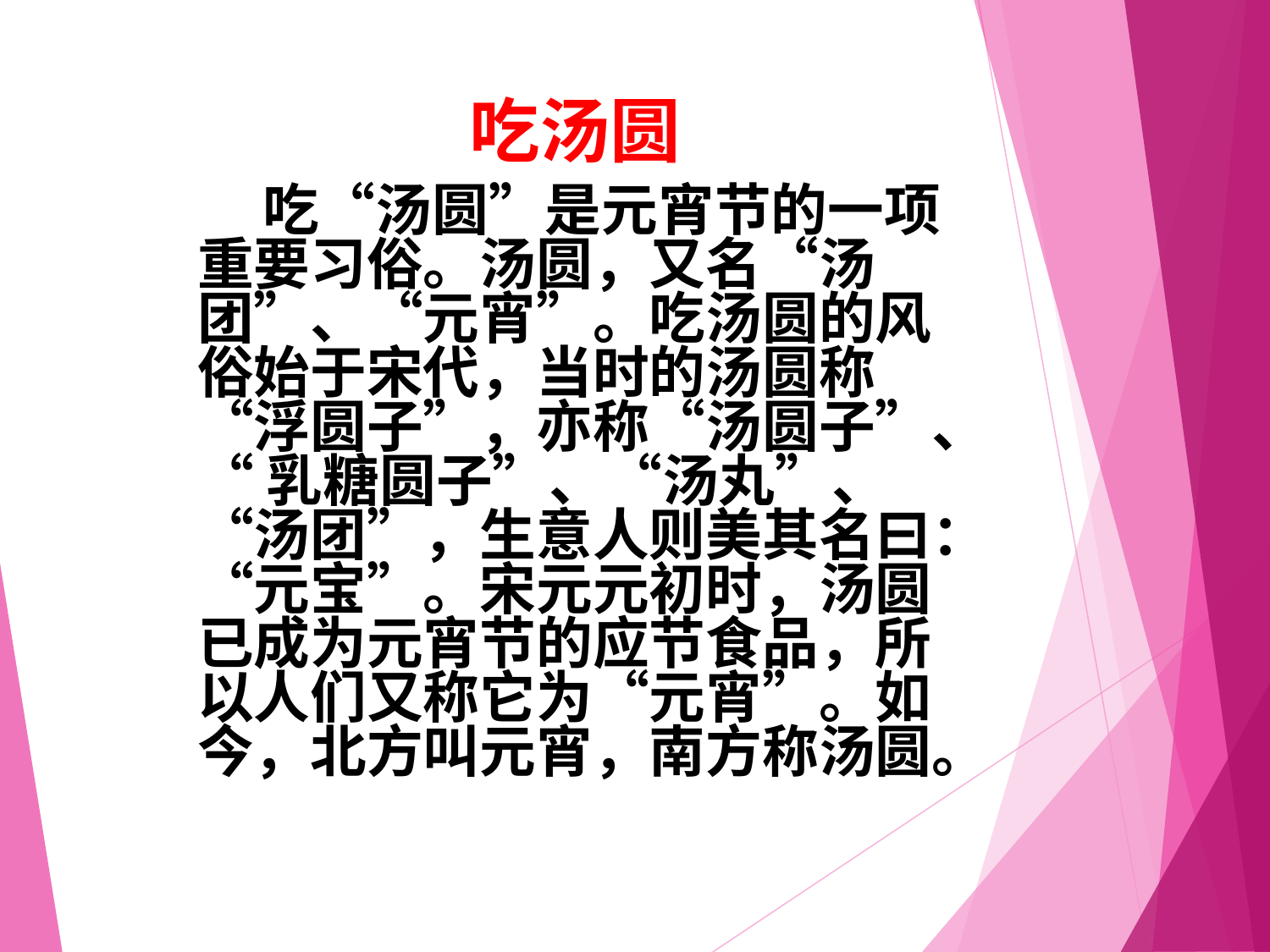

吃汤圆
    吃“汤圆”是元宵节的一项重要习俗。汤圆，又名“汤团”、“元宵”。吃汤圆的风俗始于宋代，当时的汤圆称“浮圆子”，亦称“汤圆子”、“ 乳糖圆子”、“汤丸”、“汤团”，生意人则美其名曰：“元宝”。宋元元初时，汤圆已成为元宵节的应节食品，所以人们又称它为“元宵”。如今，北方叫元宵，南方称汤圆。